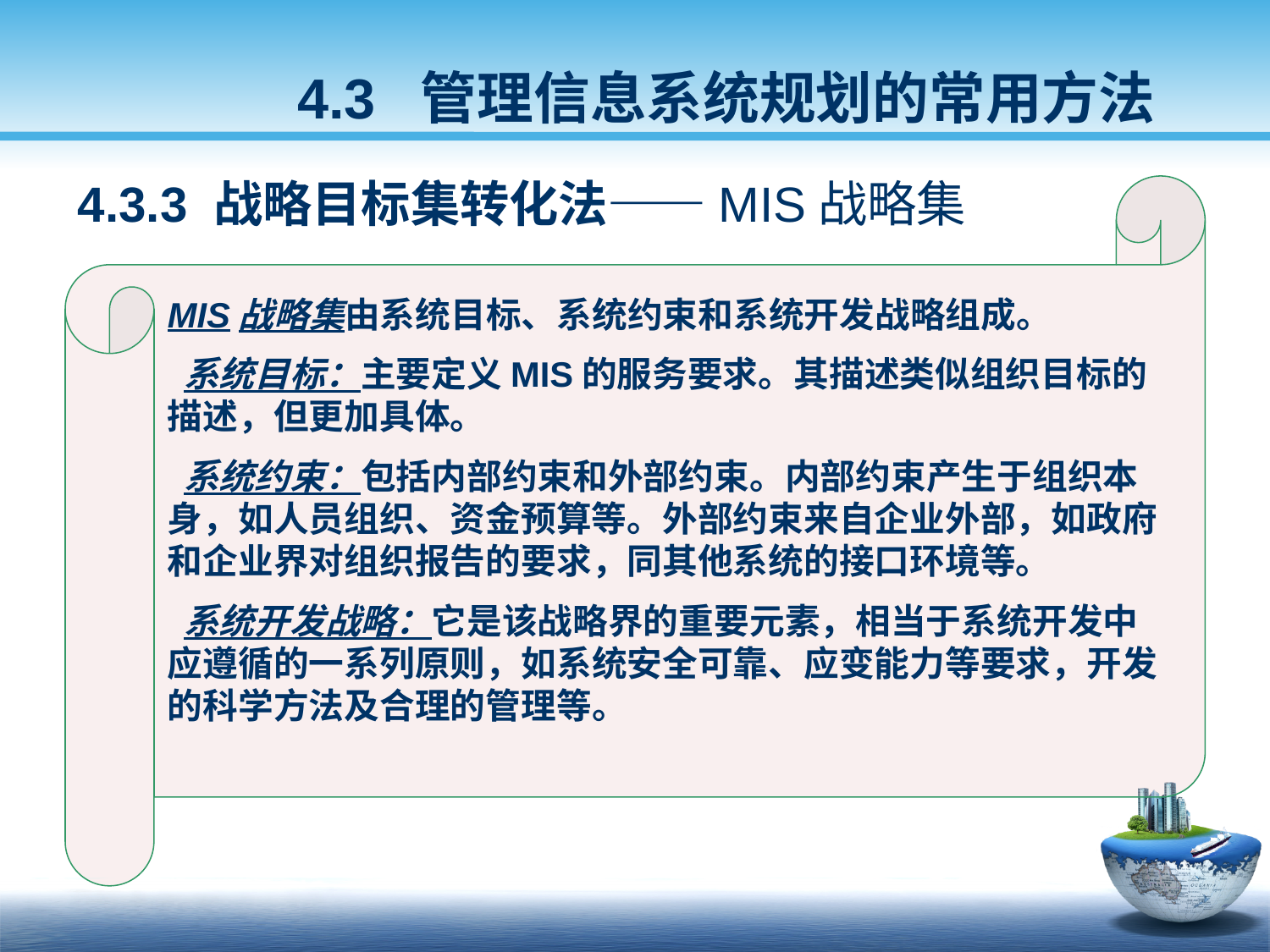

4.3  管理信息系统规划的常用方法
4.3.3 战略目标集转化法——MIS战略集

MIS战略集由系统目标、系统约束和系统开发战略组成。
 系统目标：主要定义MIS的服务要求。其描述类似组织目标的描述，但更加具体。
 系统约束：包括内部约束和外部约束。内部约束产生于组织本身，如人员组织、资金预算等。外部约束来自企业外部，如政府和企业界对组织报告的要求，同其他系统的接口环境等。
 系统开发战略：它是该战略界的重要元素，相当于系统开发中应遵循的一系列原则，如系统安全可靠、应变能力等要求，开发的科学方法及合理的管理等。